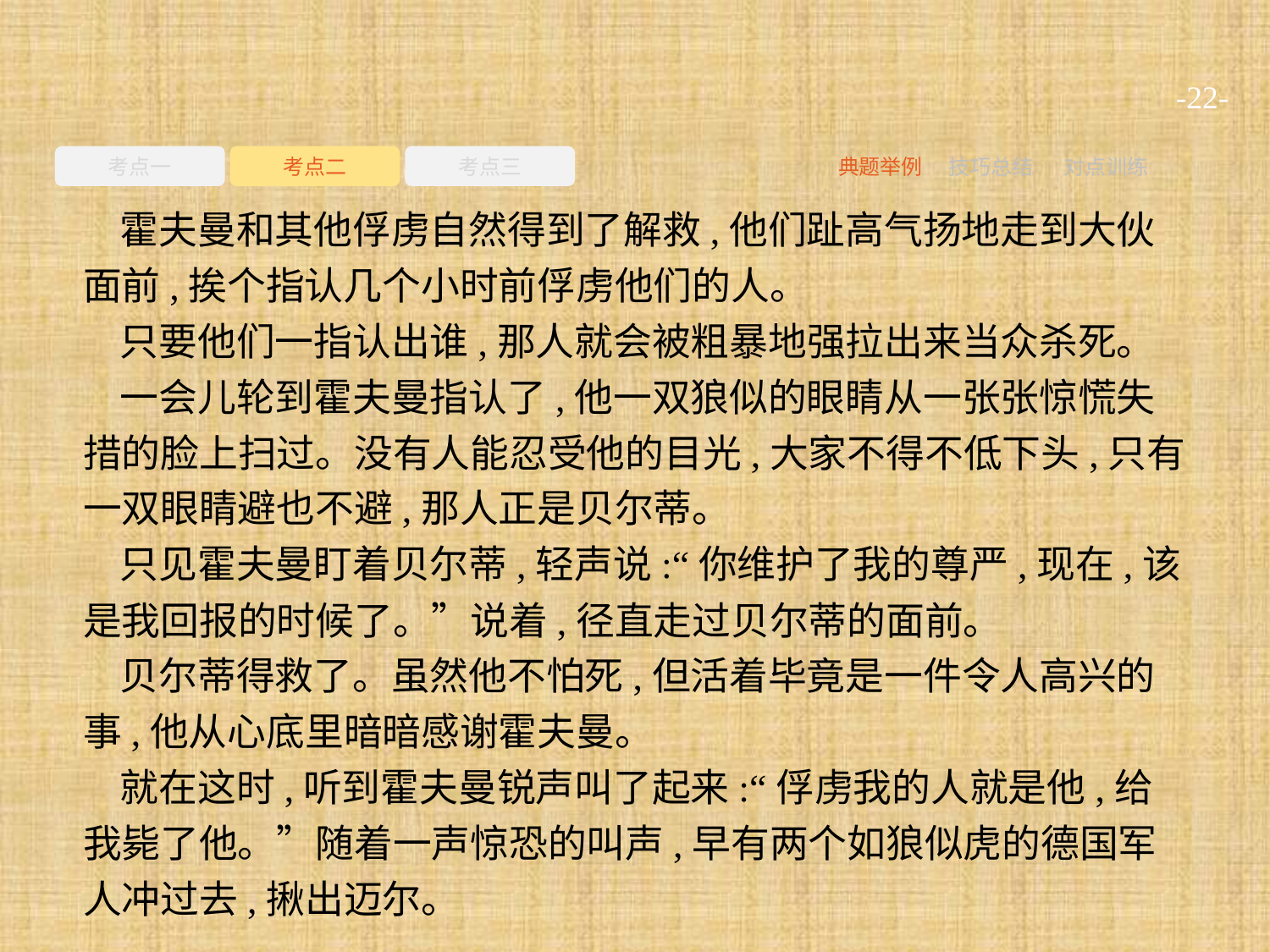

-22-
考点一
考点二
考点三
典题举例
技巧总结
对点训练
霍夫曼和其他俘虏自然得到了解救,他们趾高气扬地走到大伙面前,挨个指认几个小时前俘虏他们的人。
只要他们一指认出谁,那人就会被粗暴地强拉出来当众杀死。
一会儿轮到霍夫曼指认了,他一双狼似的眼睛从一张张惊慌失措的脸上扫过。没有人能忍受他的目光,大家不得不低下头,只有一双眼睛避也不避,那人正是贝尔蒂。
只见霍夫曼盯着贝尔蒂,轻声说:“你维护了我的尊严,现在,该是我回报的时候了。”说着,径直走过贝尔蒂的面前。
贝尔蒂得救了。虽然他不怕死,但活着毕竟是一件令人高兴的事,他从心底里暗暗感谢霍夫曼。
就在这时,听到霍夫曼锐声叫了起来:“俘虏我的人就是他,给我毙了他。”随着一声惊恐的叫声,早有两个如狼似虎的德国军人冲过去,揪出迈尔。